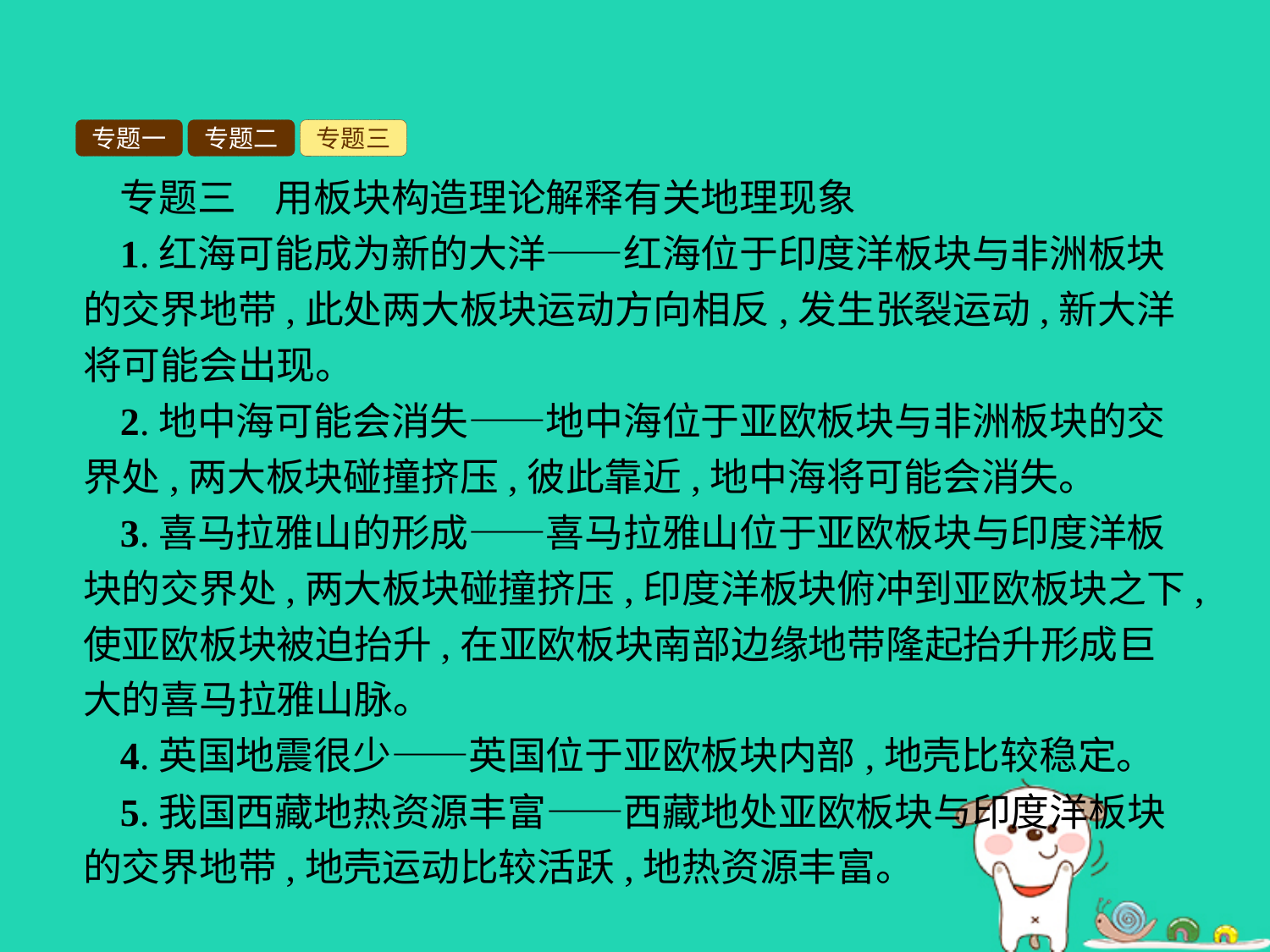

专题一
专题二
专题三
专题三　用板块构造理论解释有关地理现象
1.红海可能成为新的大洋——红海位于印度洋板块与非洲板块的交界地带,此处两大板块运动方向相反,发生张裂运动,新大洋将可能会出现。
2.地中海可能会消失——地中海位于亚欧板块与非洲板块的交界处,两大板块碰撞挤压,彼此靠近,地中海将可能会消失。
3.喜马拉雅山的形成——喜马拉雅山位于亚欧板块与印度洋板块的交界处,两大板块碰撞挤压,印度洋板块俯冲到亚欧板块之下,使亚欧板块被迫抬升,在亚欧板块南部边缘地带隆起抬升形成巨大的喜马拉雅山脉。
4.英国地震很少——英国位于亚欧板块内部,地壳比较稳定。
5.我国西藏地热资源丰富——西藏地处亚欧板块与印度洋板块的交界地带,地壳运动比较活跃,地热资源丰富。